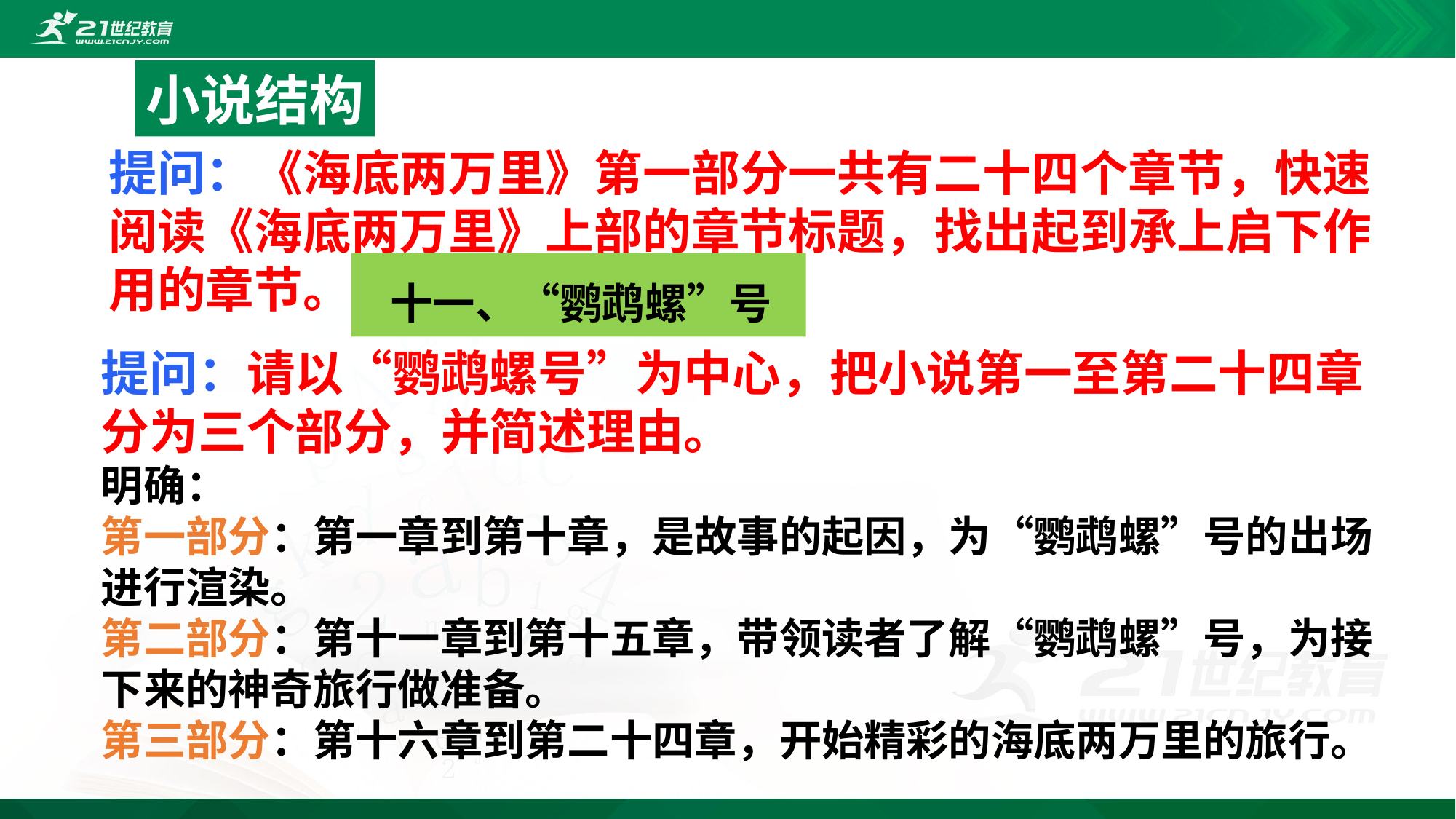

小说结构
提问：《海底两万里》第一部分一共有二十四个章节，快速阅读《海底两万里》上部的章节标题，找出起到承上启下作用的章节。
 十一、“鹦鹉螺”号

提问：请以“鹦鹉螺号”为中心，把小说第一至第二十四章分为三个部分，并简述理由。
明确：
第一部分：第一章到第十章，是故事的起因，为“鹦鹉螺”号的出场进行渲染。
第二部分：第十一章到第十五章，带领读者了解“鹦鹉螺”号，为接下来的神奇旅行做准备。
第三部分：第十六章到第二十四章，开始精彩的海底两万里的旅行。